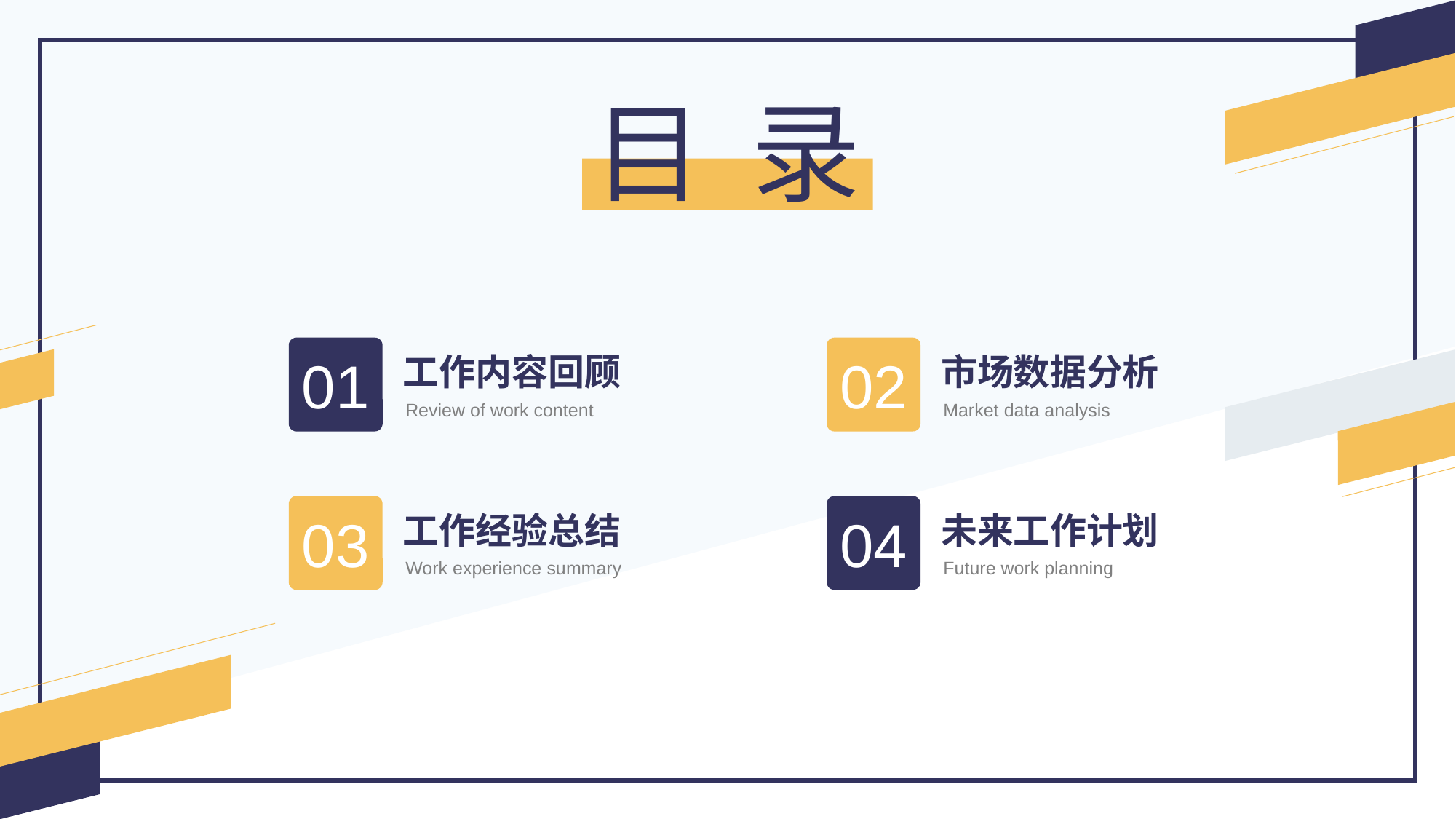

目 录

01
02
工作内容回顾
市场数据分析

Review of work content
Market data analysis

03
04
工作经验总结
未来工作计划
Work experience summary
Future work planning